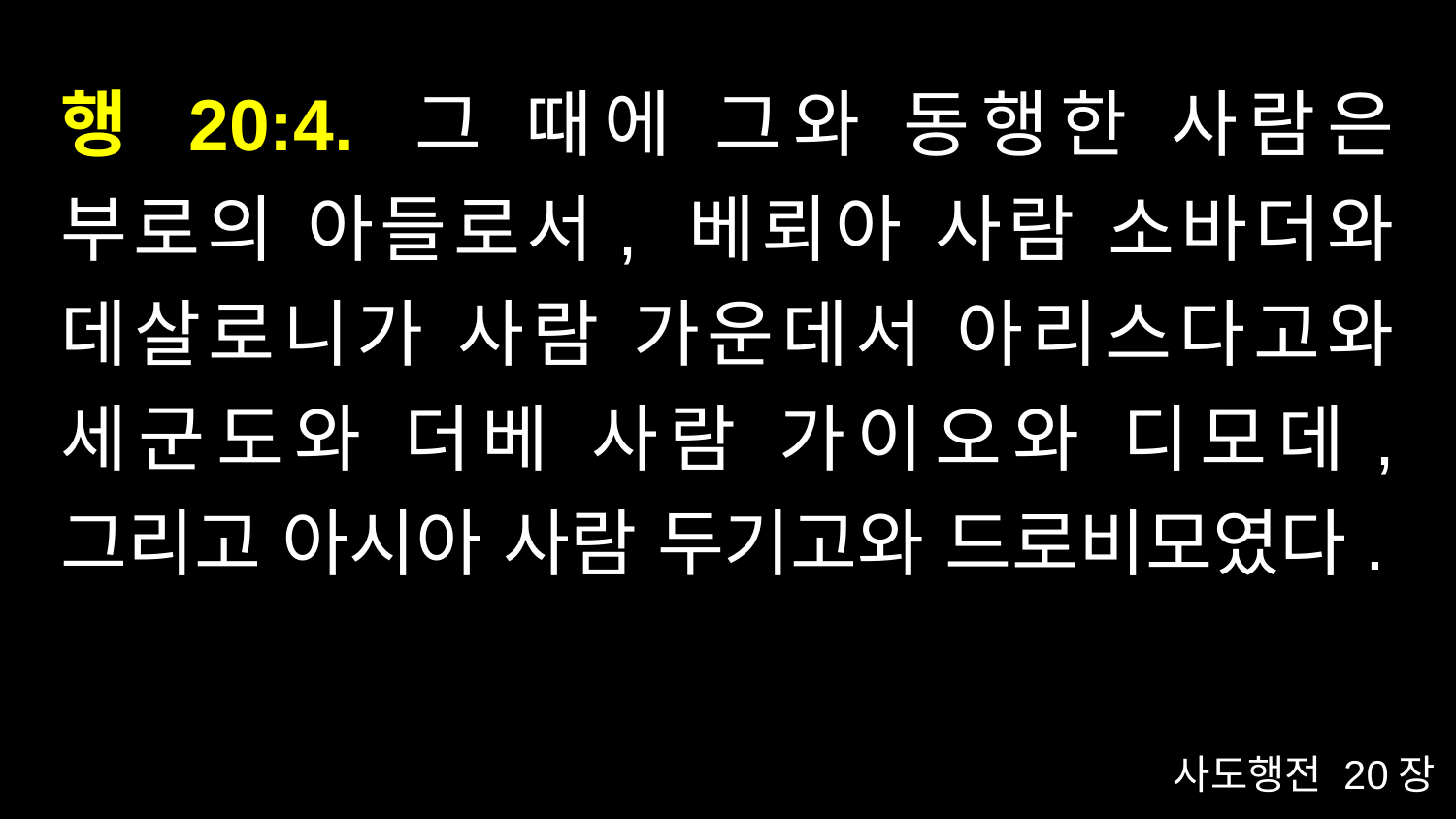

# 행 20:4. 그 때에 그와 동행한 사람은 부로의 아들로서, 베뢰아 사람 소바더와 데살로니가 사람 가운데서 아리스다고와 세군도와 더베 사람 가이오와 디모데, 그리고 아시아 사람 두기고와 드로비모였다.
사도행전 20장